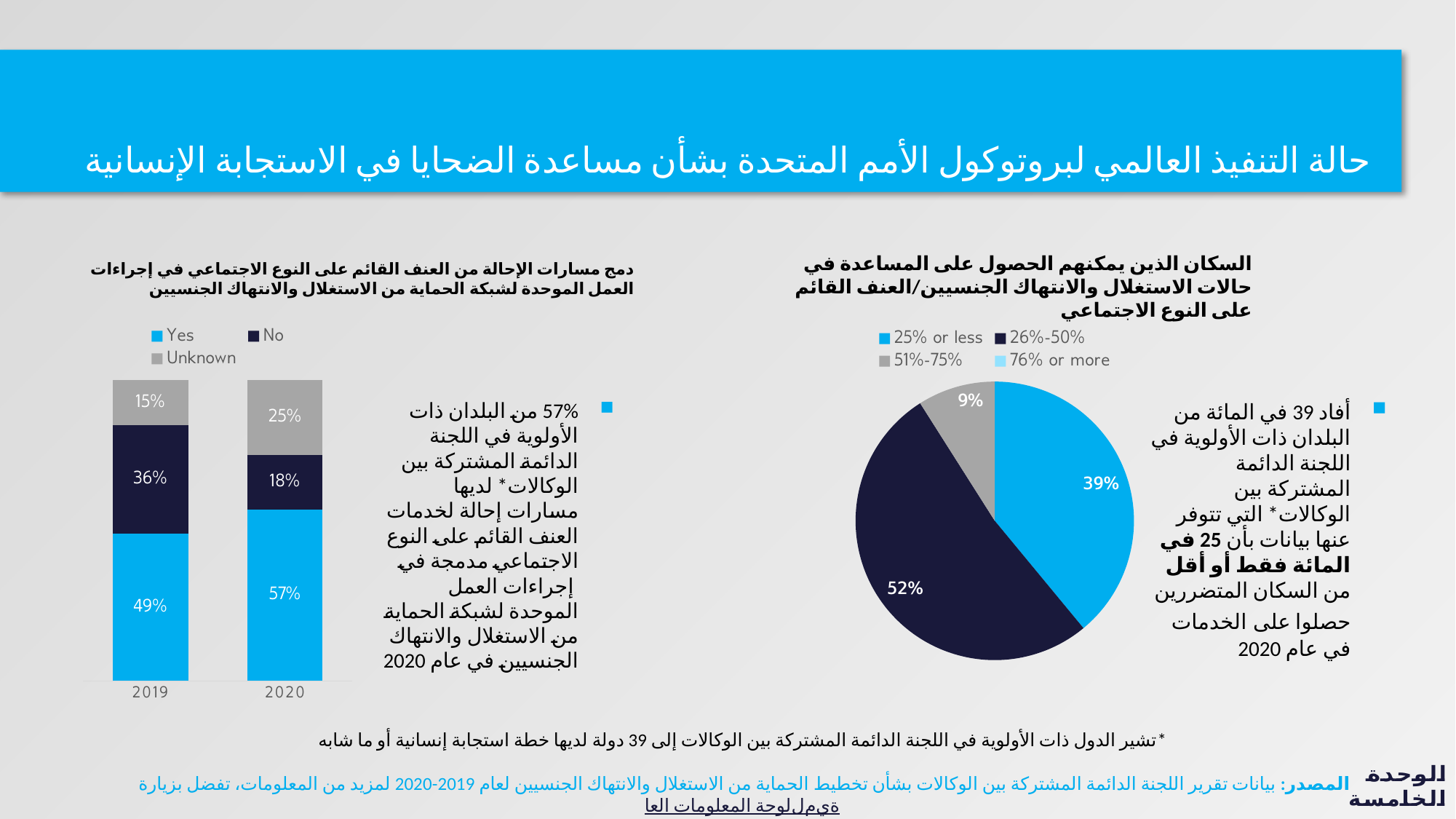

# حالة التنفيذ العالمي لبروتوكول الأمم المتحدة بشأن مساعدة الضحايا في الاستجابة الإنسانية
السكان الذين يمكنهم الحصول على المساعدة في حالات الاستغلال والانتهاك الجنسيين/العنف القائم على النوع الاجتماعي
دمج مسارات الإحالة من العنف القائم على النوع الاجتماعي في إجراءات العمل الموحدة لشبكة الحماية من الاستغلال والانتهاك الجنسيين

### Chart

| Category | Yes | No | Unknown |
|---|---|---|---|
| 2019 | 0.49 | 0.36 | 0.15 |
| 2020 | 0.57 | 0.18 | 0.25 |

### Chart

| Category | 销售额 |
|---|---|
| 25% or less | 0.39 |
| 26%-50% | 0.52 |
| 51%-75% | 0.09 |
| 76% or more | 0.0 |
57% من البلدان ذات الأولوية في اللجنة الدائمة المشتركة بين الوكالات* لديها مسارات إحالة لخدمات العنف القائم على النوع الاجتماعي مدمجة في
 إجراءات العمل الموحدة لشبكة الحماية من الاستغلال والانتهاك الجنسيين في عام 2020
أفاد 39 في المائة من البلدان ذات الأولوية في اللجنة الدائمة المشتركة بين الوكالات* التي تتوفر عنها بيانات بأن 25 في المائة فقط أو أقل من السكان المتضررين حصلوا على الخدمات في عام 2020
*تشير الدول ذات الأولوية في اللجنة الدائمة المشتركة بين الوكالات إلى 39 دولة لديها خطة استجابة إنسانية أو ما شابه

المصدر: بيانات تقرير اللجنة الدائمة المشتركة بين الوكالات بشأن تخطيط الحماية من الاستغلال والانتهاك الجنسيين لعام 2019-2020 لمزيد من المعلومات، تفضل بزيارة لوحة المعلومات العالمية
الوحدة الخامسة